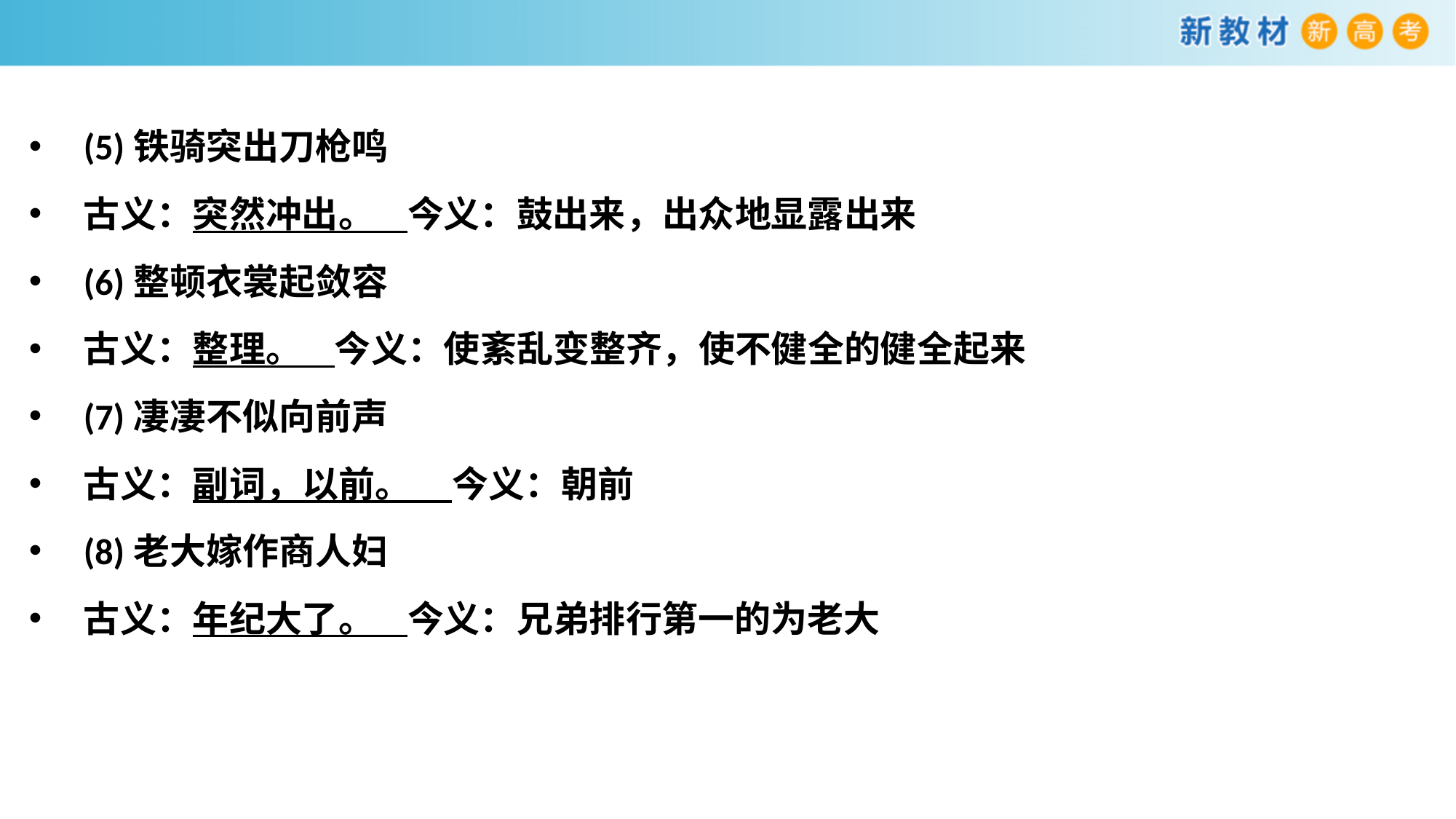

(5)铁骑突出刀枪鸣
古义：突然冲出。    今义：鼓出来，出众地显露出来
(6)整顿衣裳起敛容
古义：整理。    今义：使紊乱变整齐，使不健全的健全起来
(7)凄凄不似向前声
古义：副词，以前。     今义：朝前
(8)老大嫁作商人妇
古义：年纪大了。    今义：兄弟排行第一的为老大